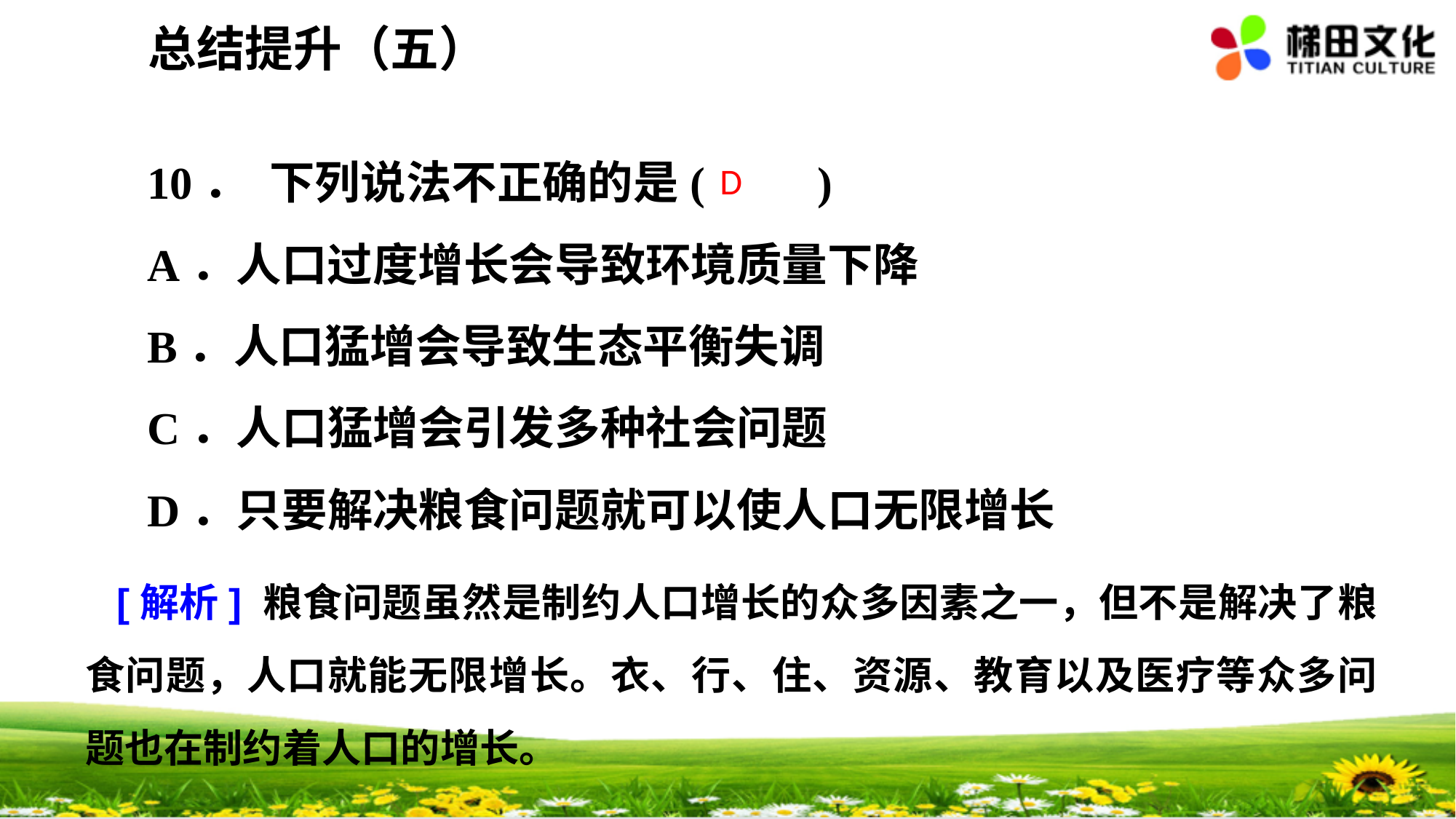

总结提升（五）
10．  下列说法不正确的是(　　)
A．人口过度增长会导致环境质量下降
B．人口猛增会导致生态平衡失调
C．人口猛增会引发多种社会问题
D．只要解决粮食问题就可以使人口无限增长
D
[解析] 粮食问题虽然是制约人口增长的众多因素之一，但不是解决了粮食问题，人口就能无限增长。衣、行、住、资源、教育以及医疗等众多问题也在制约着人口的增长。